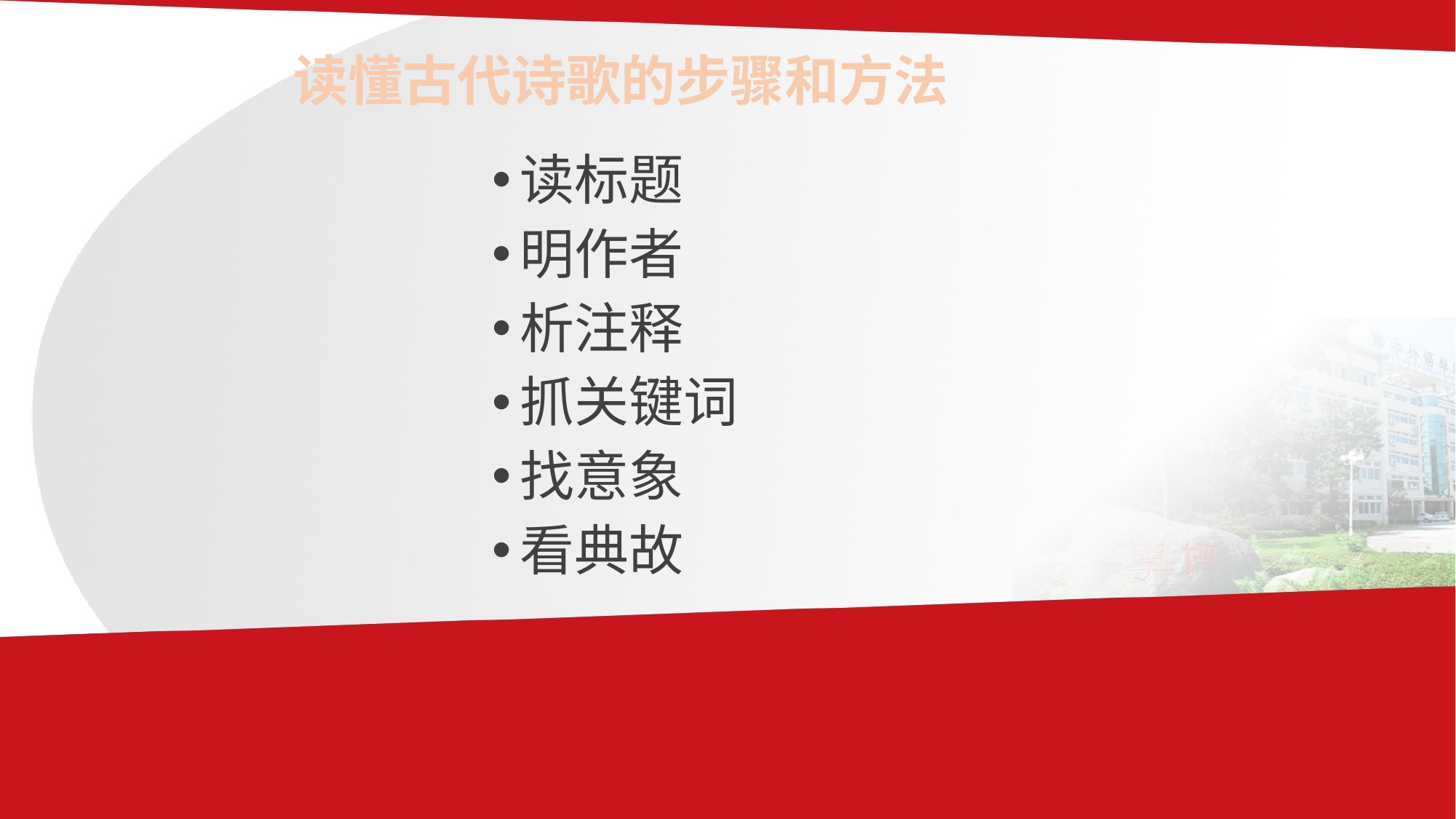

# 读懂古代诗歌的步骤和方法
读标题
明作者
析注释
抓关键词
找意象
看典故